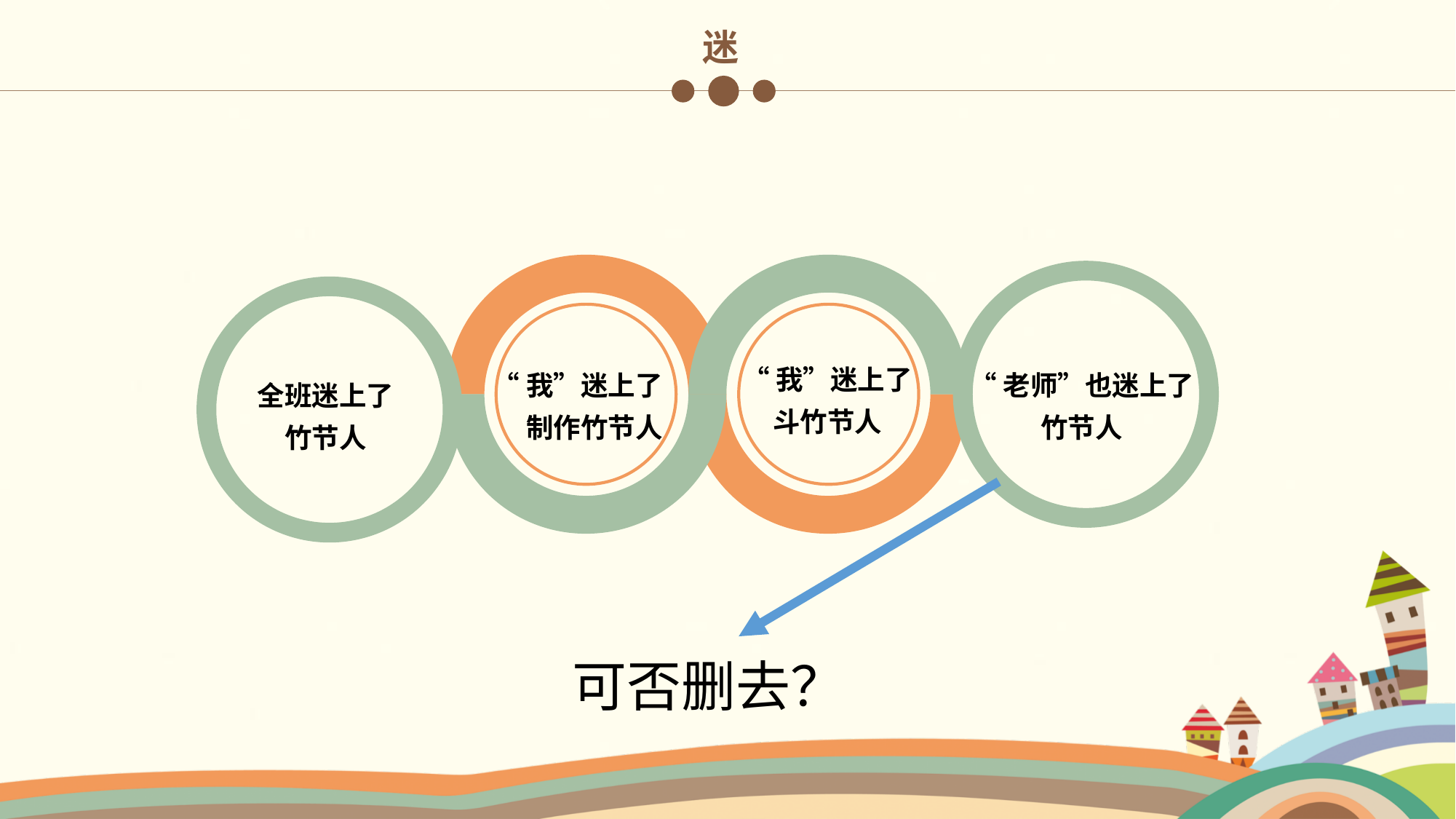

迷

“我”迷上了
斗竹节人
“我”迷上了
制作竹节人

“老师”也迷上了
竹节人
全班迷上了
竹节人
可否删去？